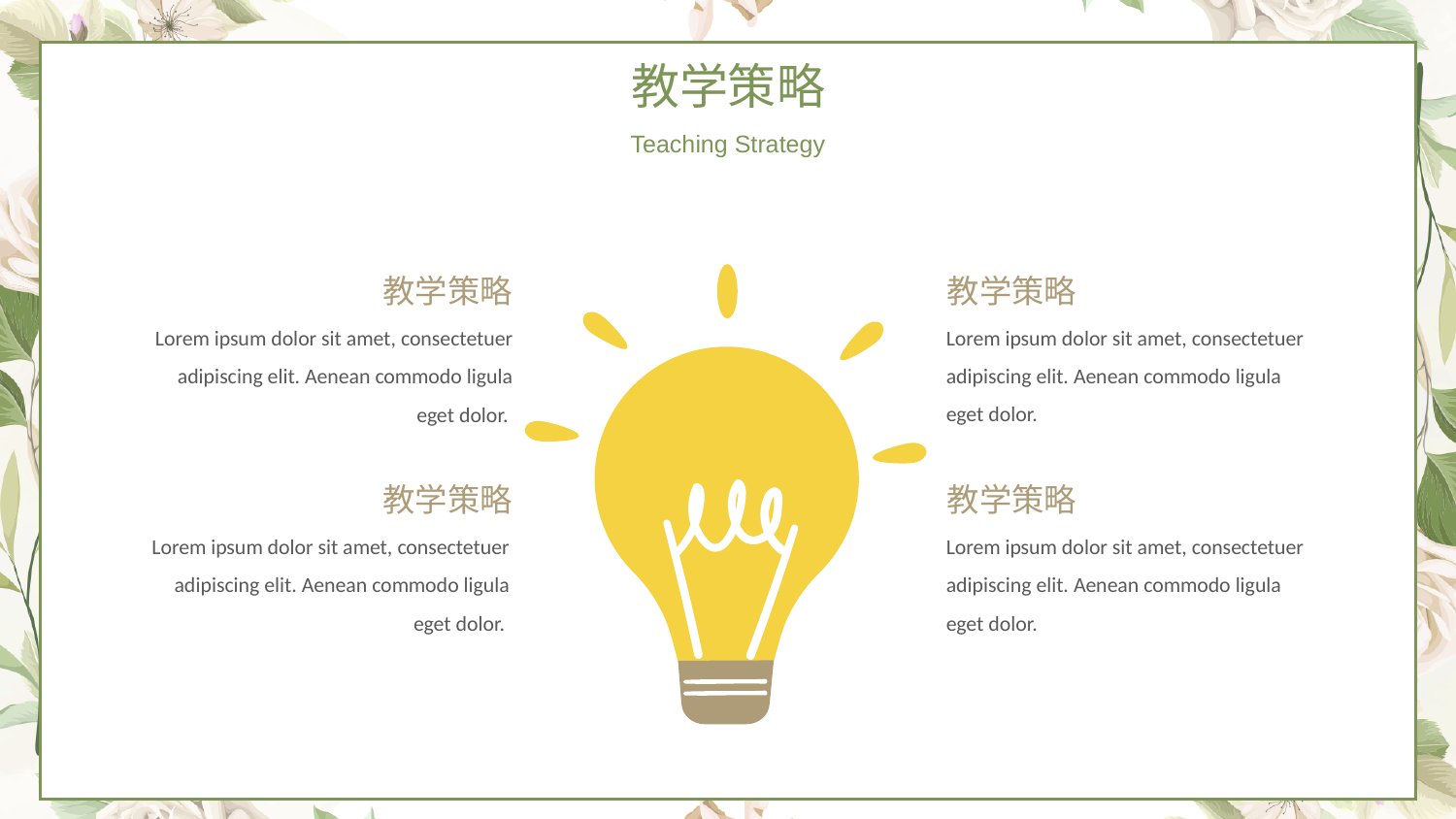

教学策略
Teaching Strategy

教学策略
教学策略
Lorem ipsum dolor sit amet, consectetuer adipiscing elit. Aenean commodo ligula eget dolor.
Lorem ipsum dolor sit amet, consectetuer adipiscing elit. Aenean commodo ligula eget dolor.
教学策略
教学策略
Lorem ipsum dolor sit amet, consectetuer adipiscing elit. Aenean commodo ligula eget dolor.
Lorem ipsum dolor sit amet, consectetuer adipiscing elit. Aenean commodo ligula eget dolor.